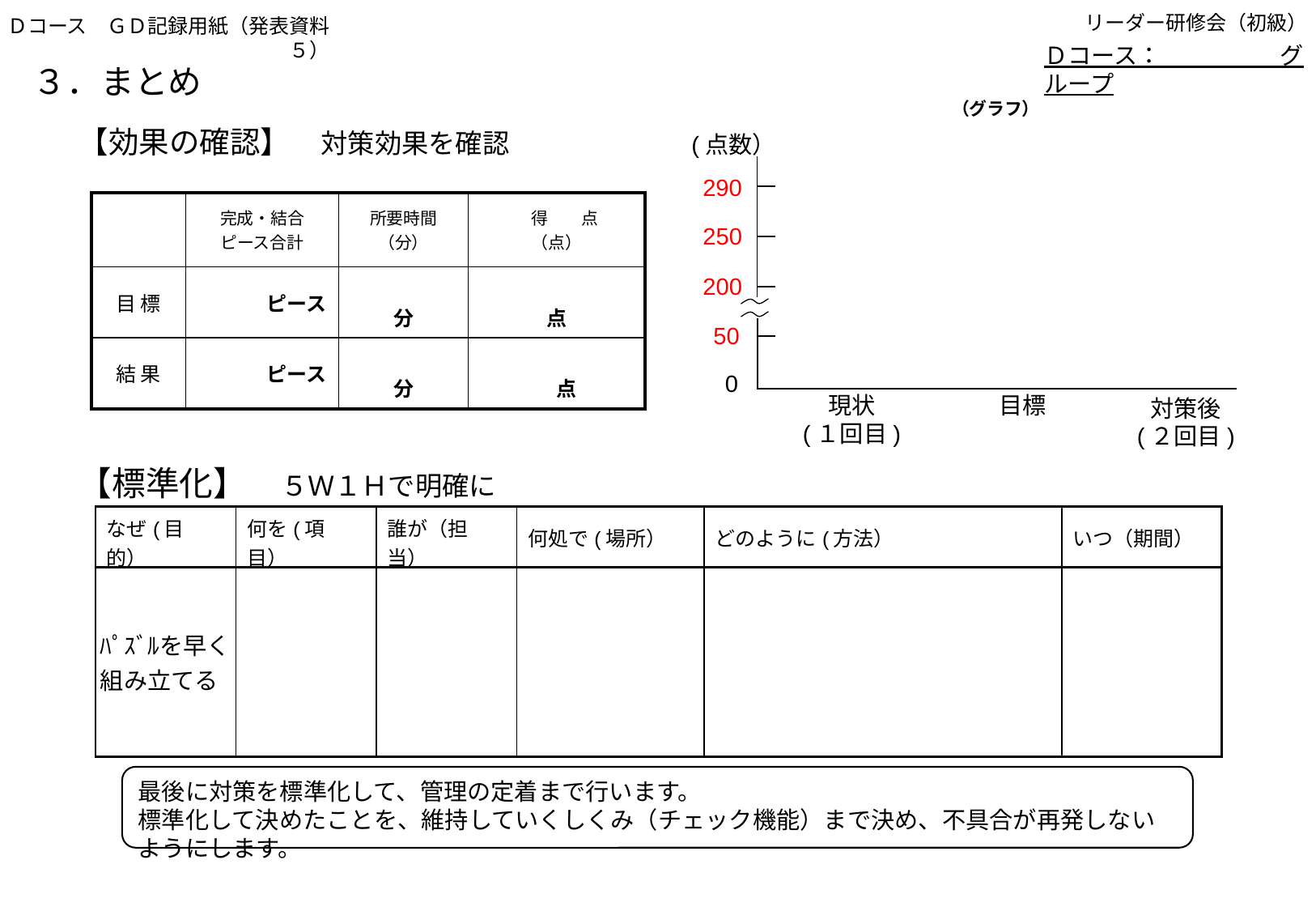

Ｄコース　ＧＤ記録用紙（発表資料５）
リーダー研修会（初級）
Ｄコース：　　　　　グループ
# ３．まとめ
（グラフ）
【効果の確認】　対策効果を確認
(点数）

290
250
200

50
0

現状
(１回目)
目標
対策後
(２回目)
|  | 完成・結合 ピース合計 | 所要時間 （分） | 得　　点 （点） |
| --- | --- | --- | --- |
| 目 標 | ピース | 分 | 点 |
| 結 果 | ピース | 分 | 点 |
【標準化】　５Ｗ１Ｈで明確に
| なぜ(目的） | 何を(項目） | 誰が（担当） | 何処で(場所） | どのように(方法） | いつ（期間） |
| --- | --- | --- | --- | --- | --- |
| ﾊﾟｽﾞﾙを早く組み立てる |  |  |  |  |  |
最後に対策を標準化して、管理の定着まで行います。
標準化して決めたことを、維持していくしくみ（チェック機能）まで決め、不具合が再発しないようにします。